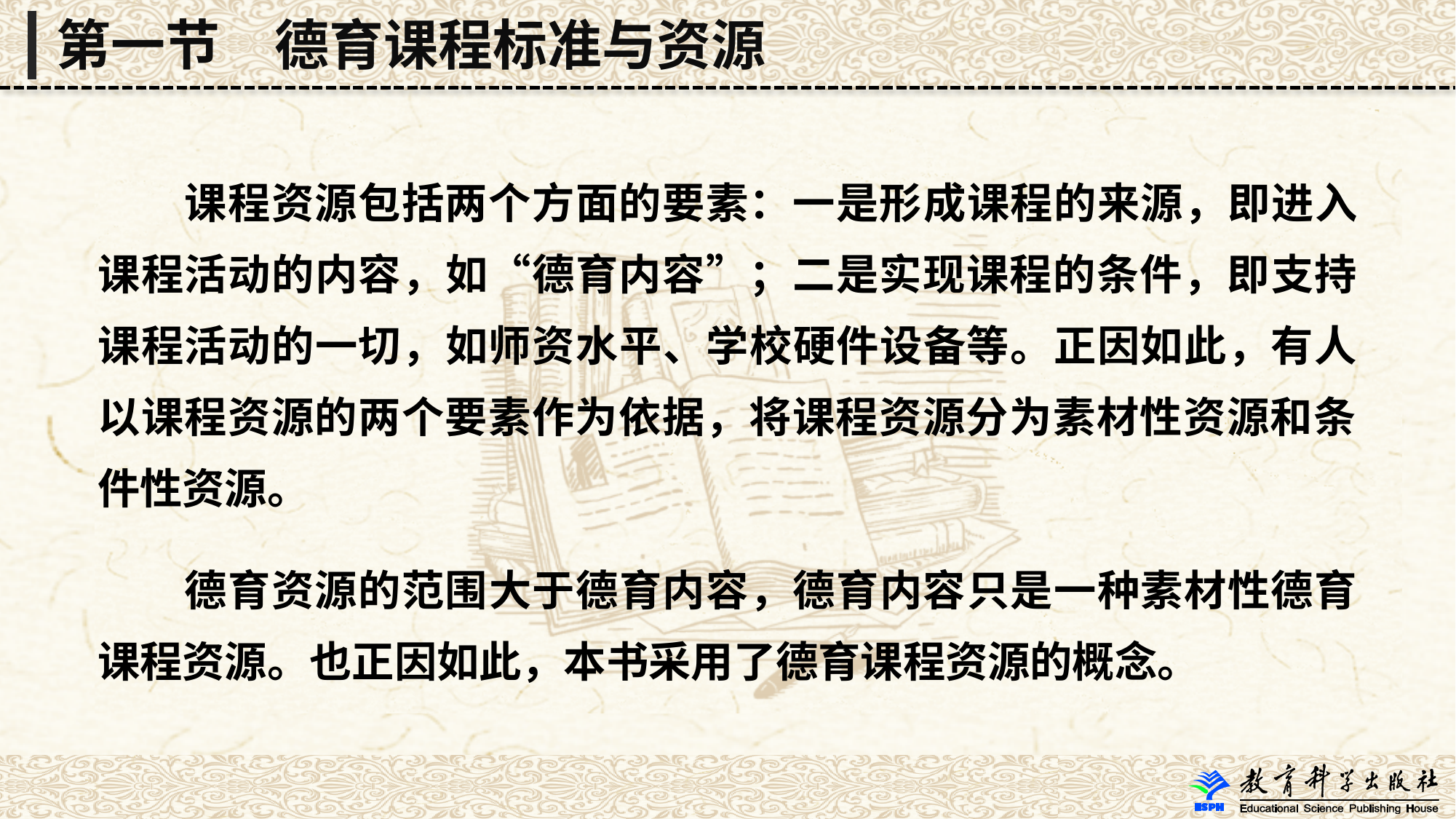

第一节　德育课程标准与资源
       课程资源包括两个方面的要素：一是形成课程的来源，即进入课程活动的内容，如“德育内容”；二是实现课程的条件，即支持课程活动的一切，如师资水平、学校硬件设备等。正因如此，有人以课程资源的两个要素作为依据，将课程资源分为素材性资源和条件性资源。

       德育资源的范围大于德育内容，德育内容只是一种素材性德育课程资源。也正因如此，本书采用了德育课程资源的概念。